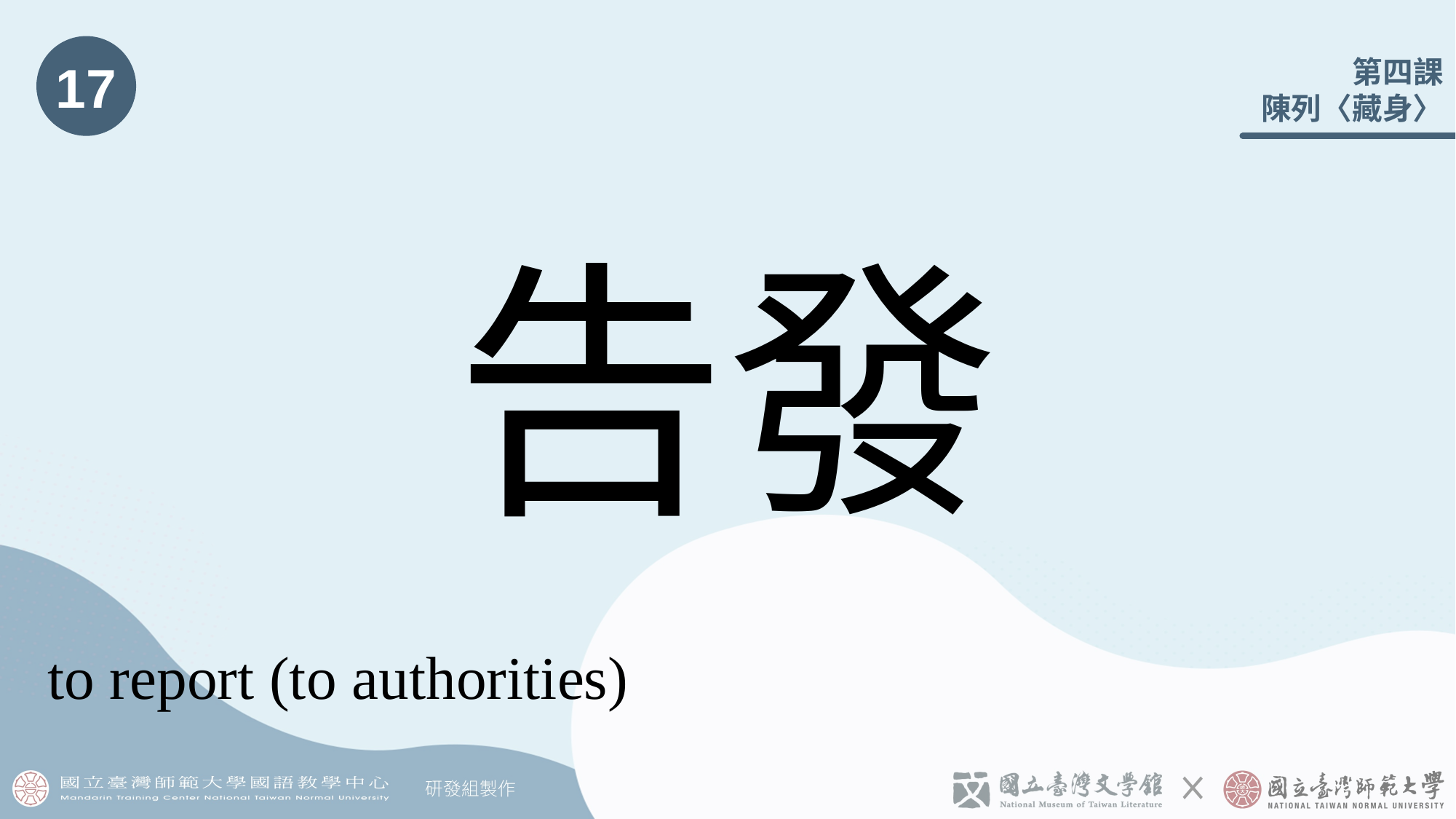

17
# 告發
to report (to authorities)